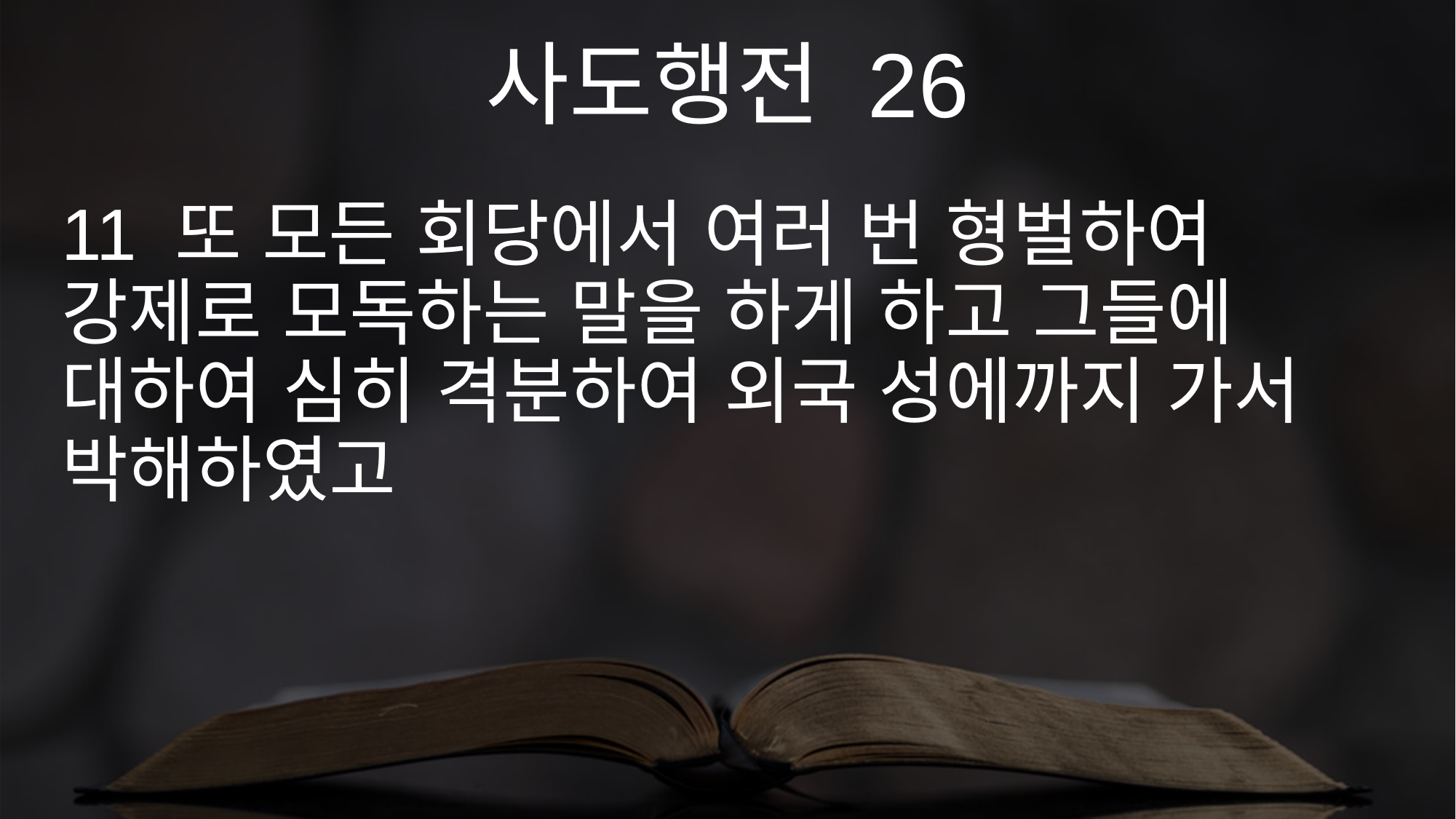

사도행전 26
11 또 모든 회당에서 여러 번 형벌하여 강제로 모독하는 말을 하게 하고 그들에 대하여 심히 격분하여 외국 성에까지 가서 박해하였고